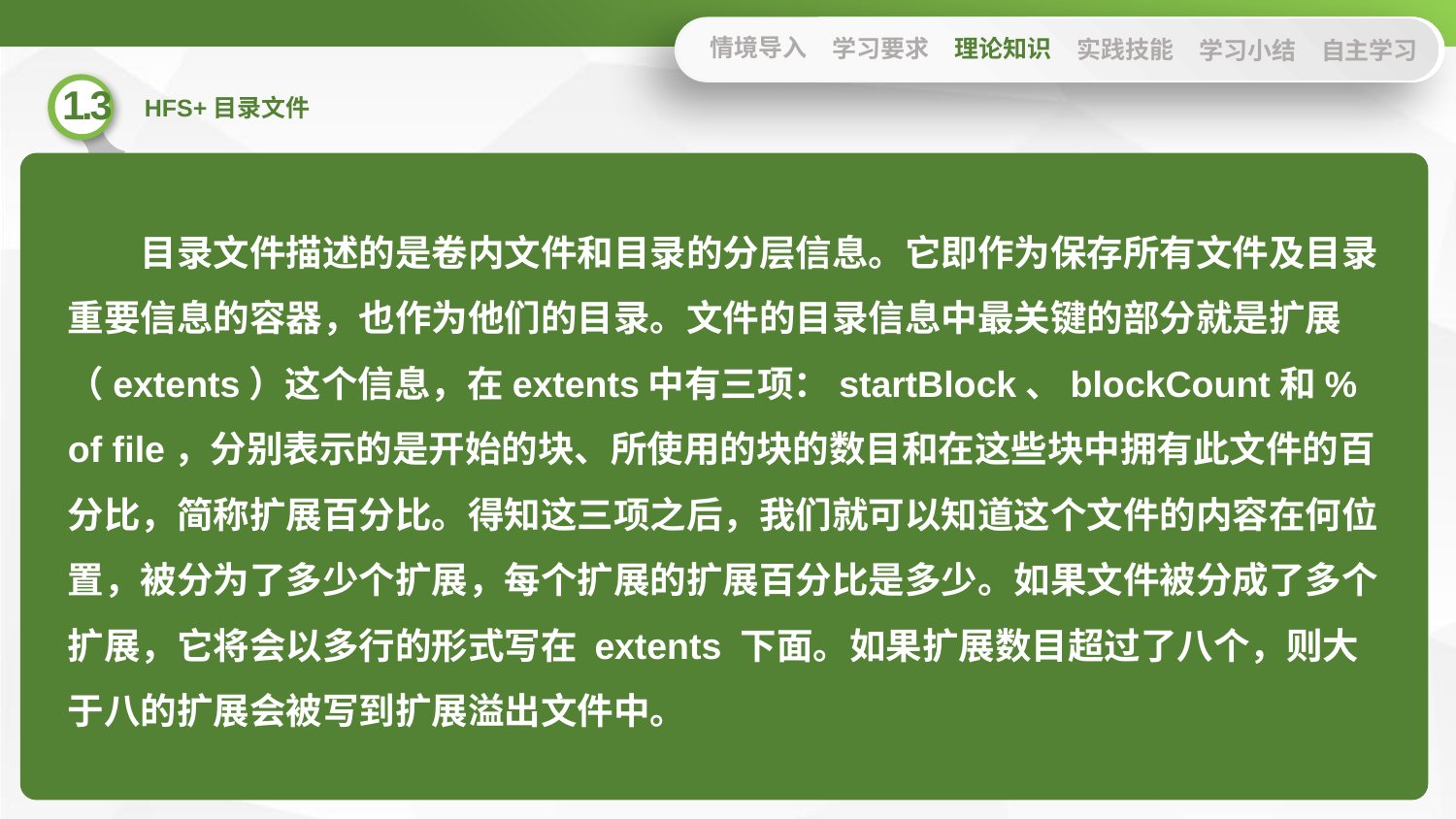

情境导入
学习要求
理论知识
实践技能
学习小结
自主学习
目录文件描述的是卷内文件和目录的分层信息。它即作为保存所有文件及目录重要信息的容器，也作为他们的目录。文件的目录信息中最关键的部分就是扩展（extents）这个信息，在extents中有三项：startBlock、blockCount和% of file，分别表示的是开始的块、所使用的块的数目和在这些块中拥有此文件的百分比，简称扩展百分比。得知这三项之后，我们就可以知道这个文件的内容在何位置，被分为了多少个扩展，每个扩展的扩展百分比是多少。如果文件被分成了多个扩展，它将会以多行的形式写在 extents 下面。如果扩展数目超过了八个，则大于八的扩展会被写到扩展溢出文件中。